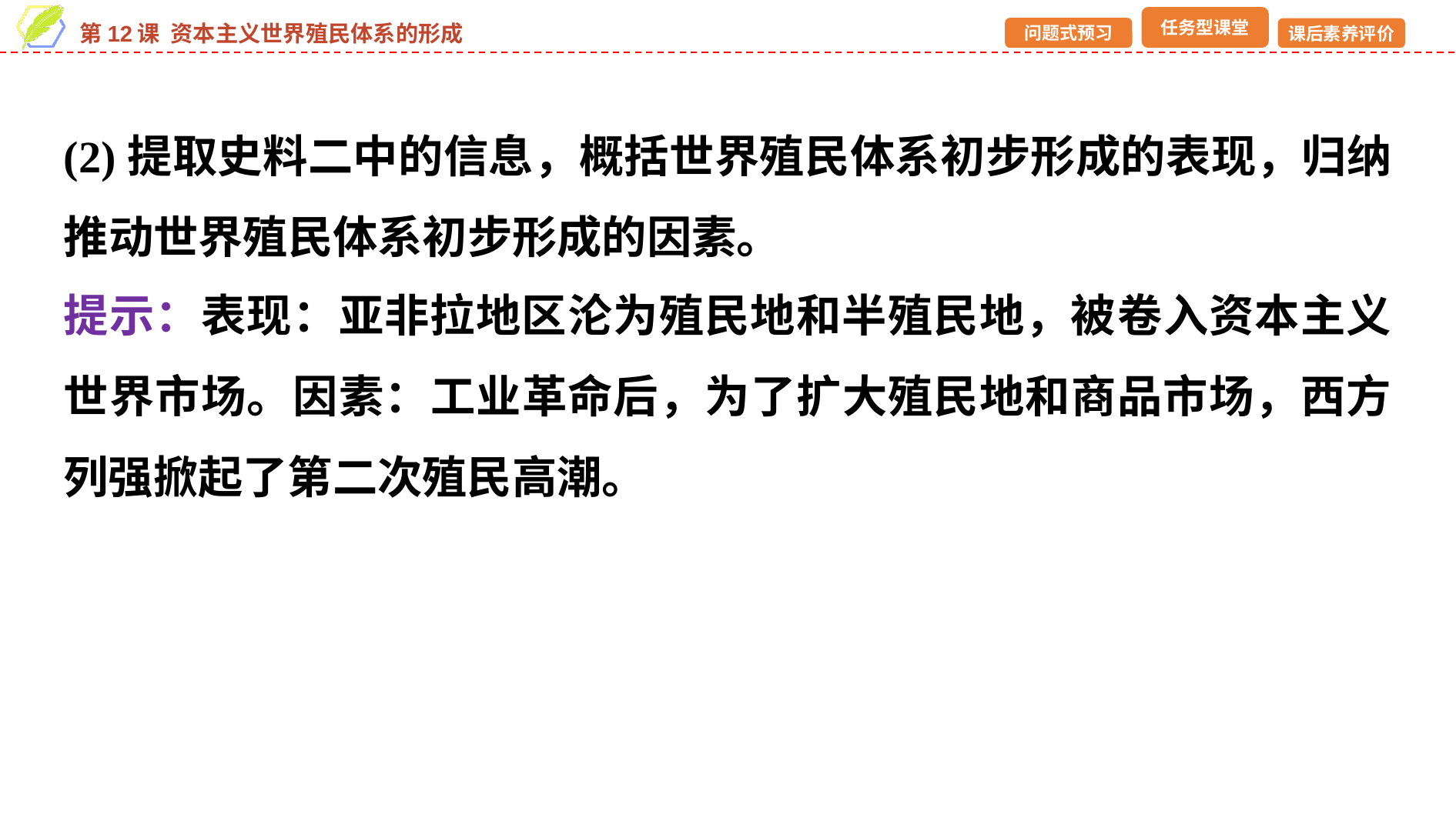

(2)提取史料二中的信息，概括世界殖民体系初步形成的表现，归纳推动世界殖民体系初步形成的因素。
提示：表现：亚非拉地区沦为殖民地和半殖民地，被卷入资本主义世界市场。因素：工业革命后，为了扩大殖民地和商品市场，西方列强掀起了第二次殖民高潮。